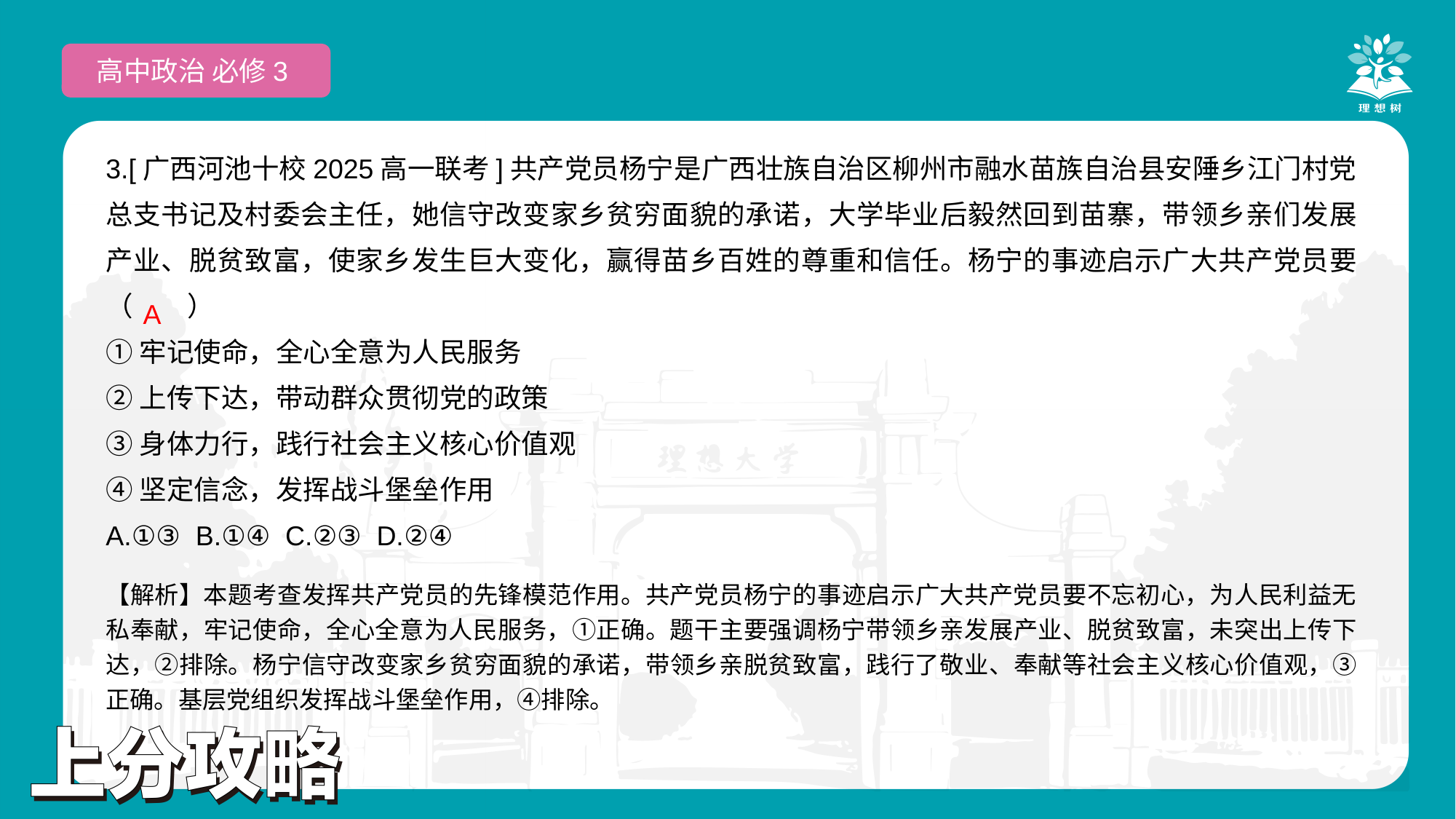

高中政治 必修3
3.[广西河池十校2025高一联考]共产党员杨宁是广西壮族自治区柳州市融水苗族自治县安陲乡江门村党总支书记及村委会主任，她信守改变家乡贫穷面貌的承诺，大学毕业后毅然回到苗寨，带领乡亲们发展产业、脱贫致富，使家乡发生巨大变化，赢得苗乡百姓的尊重和信任。杨宁的事迹启示广大共产党员要（　　）
①牢记使命，全心全意为人民服务
②上传下达，带动群众贯彻党的政策
③身体力行，践行社会主义核心价值观
④坚定信念，发挥战斗堡垒作用
A.①③  B.①④  C.②③  D.②④
 A
【解析】本题考查发挥共产党员的先锋模范作用。共产党员杨宁的事迹启示广大共产党员要不忘初心，为人民利益无私奉献，牢记使命，全心全意为人民服务，①正确。题干主要强调杨宁带领乡亲发展产业、脱贫致富，未突出上传下达，②排除。杨宁信守改变家乡贫穷面貌的承诺，带领乡亲脱贫致富，践行了敬业、奉献等社会主义核心价值观，③正确。基层党组织发挥战斗堡垒作用，④排除。